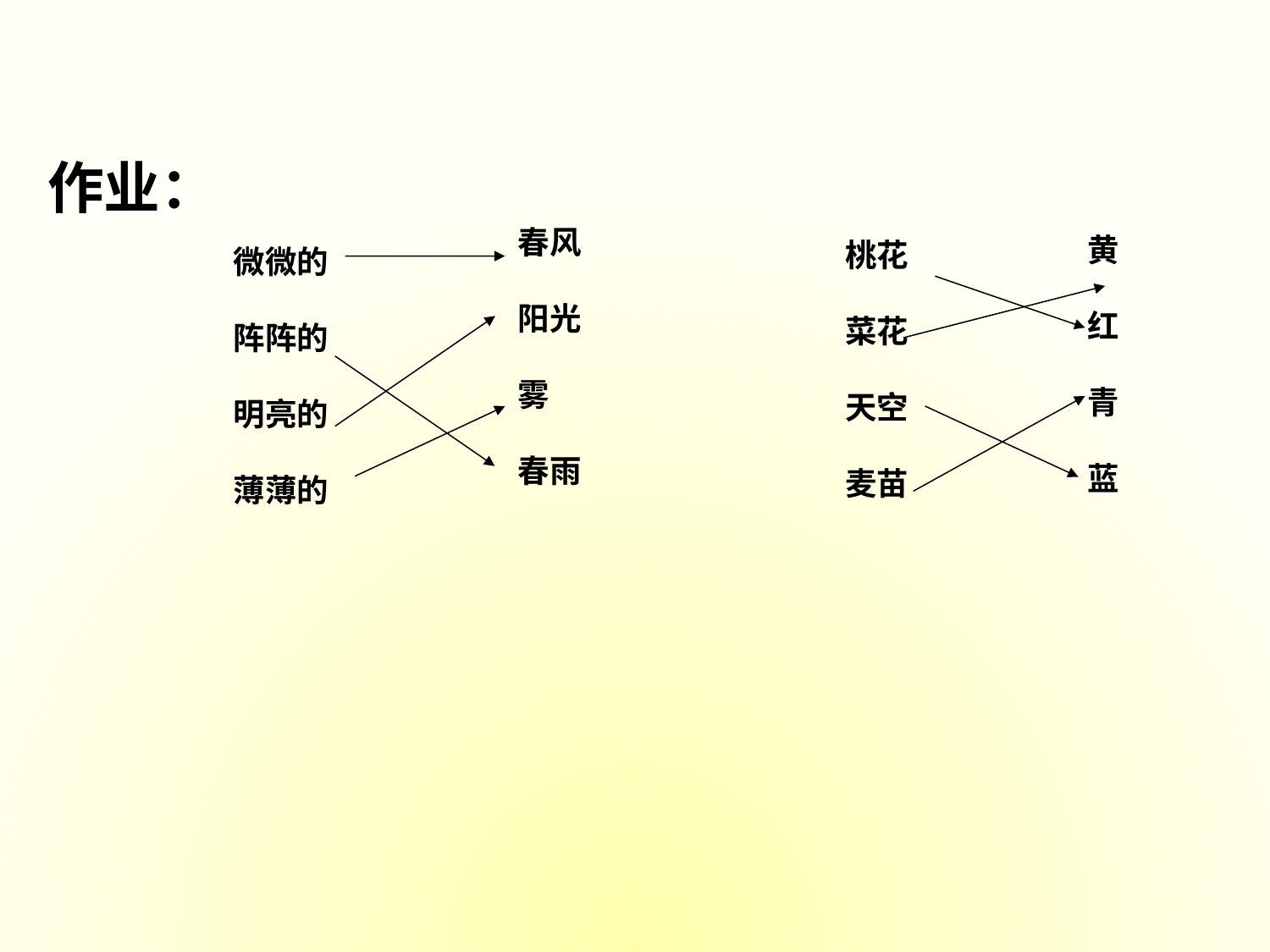

作业：
春风

阳光

雾

春雨
黄

红

青

蓝

桃花

菜花

天空

麦苗
微微的

阵阵的

明亮的

薄薄的